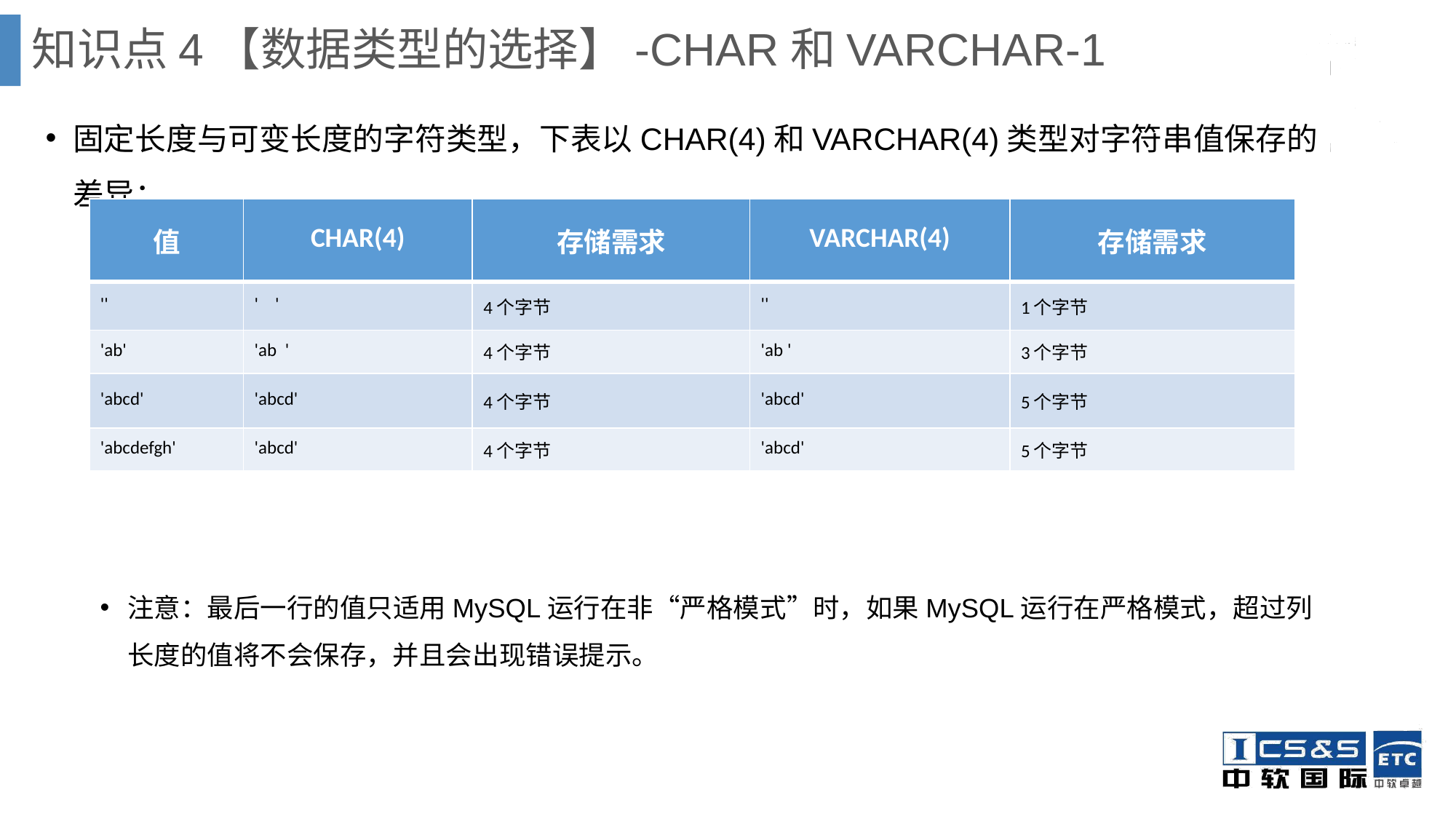

知识点4【数据类型的选择】-CHAR和VARCHAR-1
固定长度与可变长度的字符类型，下表以CHAR(4)和VARCHAR(4)类型对字符串值保存的差异：

注意：最后一行的值只适用MySQL运行在非“严格模式”时，如果MySQL运行在严格模式，超过列长度的值将不会保存，并且会出现错误提示。

| 值 | CHAR(4) | 存储需求 | VARCHAR(4) | 存储需求 |
| --- | --- | --- | --- | --- |
| '' | ' ' | 4个字节 | '' | 1个字节 |
| 'ab' | 'ab ' | 4个字节 | 'ab ' | 3个字节 |
| 'abcd' | 'abcd' | 4个字节 | 'abcd' | 5个字节 |
| 'abcdefgh' | 'abcd' | 4个字节 | 'abcd' | 5个字节 |